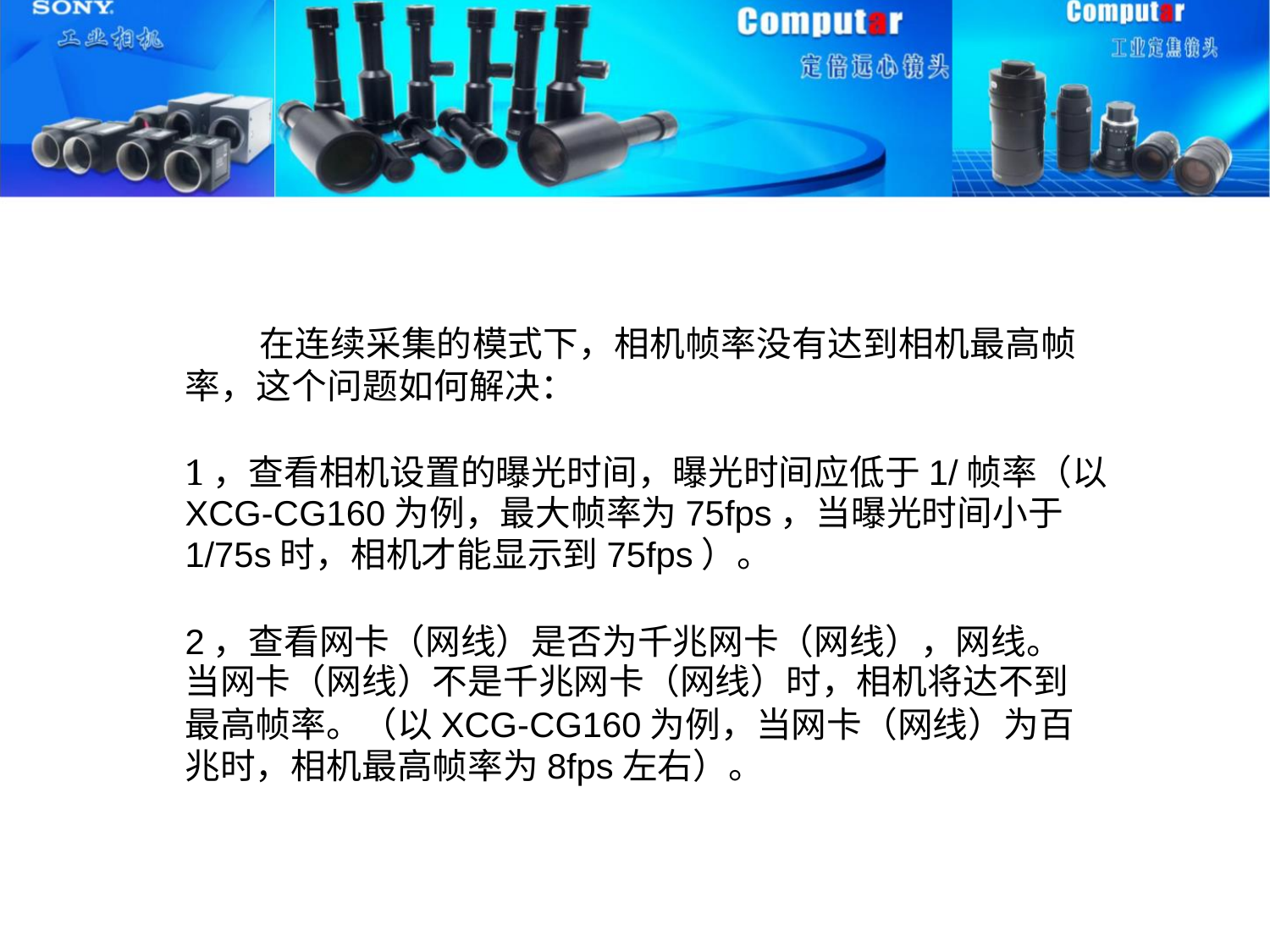

在连续采集的模式下，相机帧率没有达到相机最高帧
率，这个问题如何解决：
1，查看相机设置的曝光时间，曝光时间应低于1/帧率（以
XCG-CG160为例，最大帧率为75fps，当曝光时间小于
1/75s时，相机才能显示到75fps）。
2，查看网卡（网线）是否为千兆网卡（网线），网线。
当网卡（网线）不是千兆网卡（网线）时，相机将达不到
最高帧率。（以XCG-CG160为例，当网卡（网线）为百
兆时，相机最高帧率为8fps左右）。